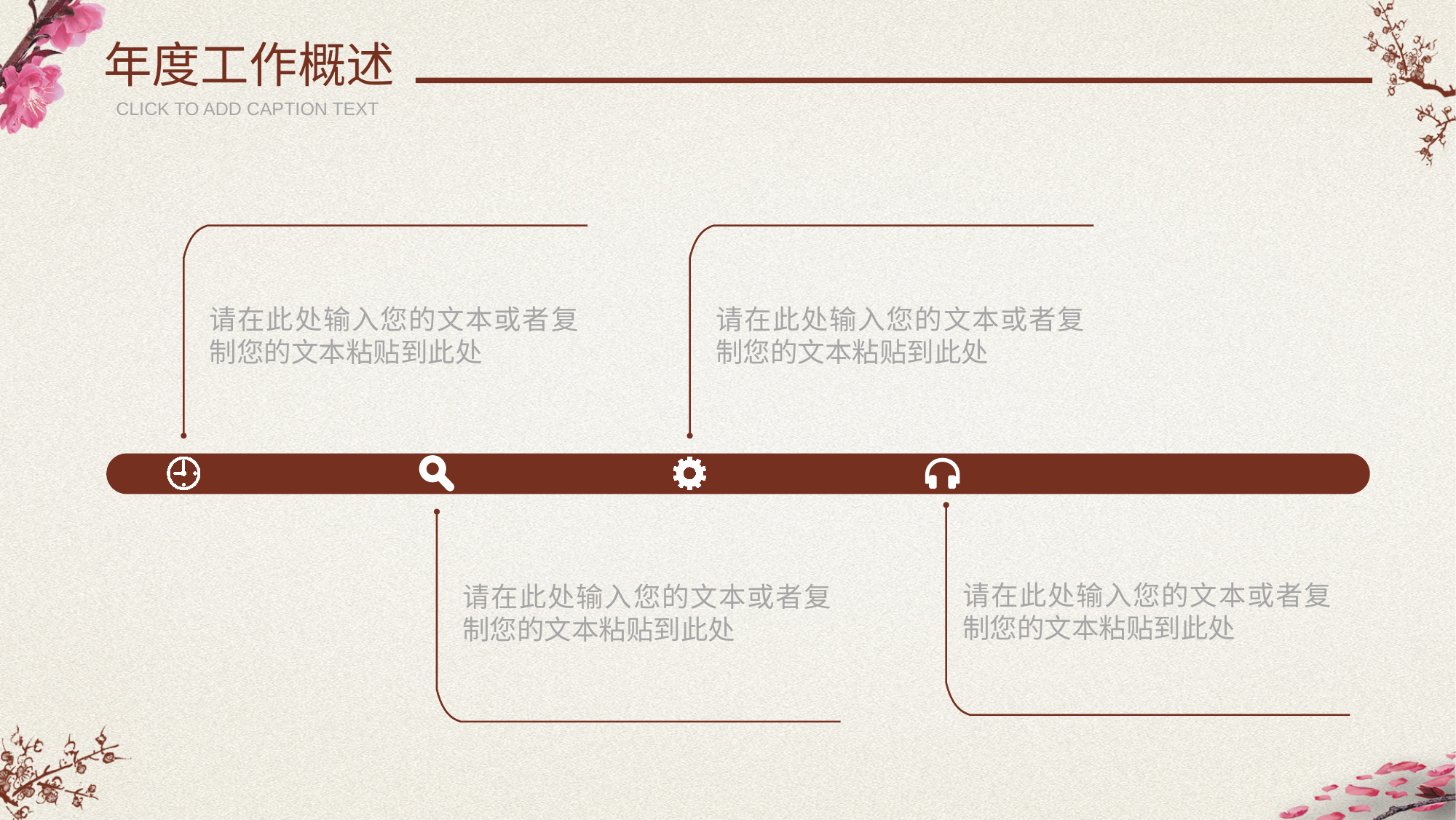

年度工作概述

CLICK TO ADD CAPTION TEXT
请在此处输入您的文本或者复制您的文本粘贴到此处
请在此处输入您的文本或者复制您的文本粘贴到此处

请在此处输入您的文本或者复制您的文本粘贴到此处
请在此处输入您的文本或者复制您的文本粘贴到此处